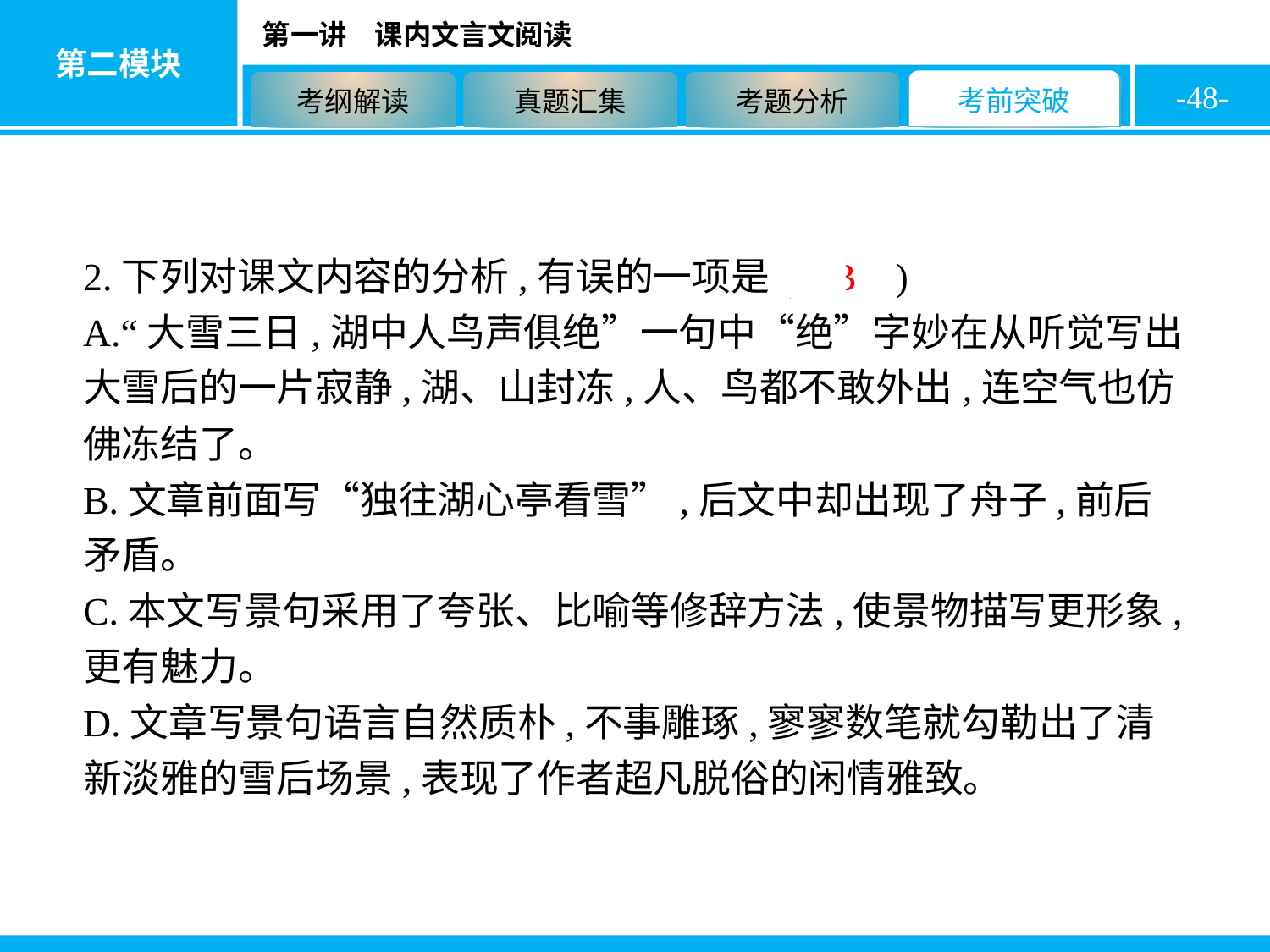

-48-
2.下列对课文内容的分析,有误的一项是(    B    )
A.“大雪三日,湖中人鸟声俱绝”一句中“绝”字妙在从听觉写出大雪后的一片寂静,湖、山封冻,人、鸟都不敢外出,连空气也仿佛冻结了。
B.文章前面写“独往湖心亭看雪”,后文中却出现了舟子,前后矛盾。
C.本文写景句采用了夸张、比喻等修辞方法,使景物描写更形象,更有魅力。
D.文章写景句语言自然质朴,不事雕琢,寥寥数笔就勾勒出了清新淡雅的雪后场景,表现了作者超凡脱俗的闲情雅致。